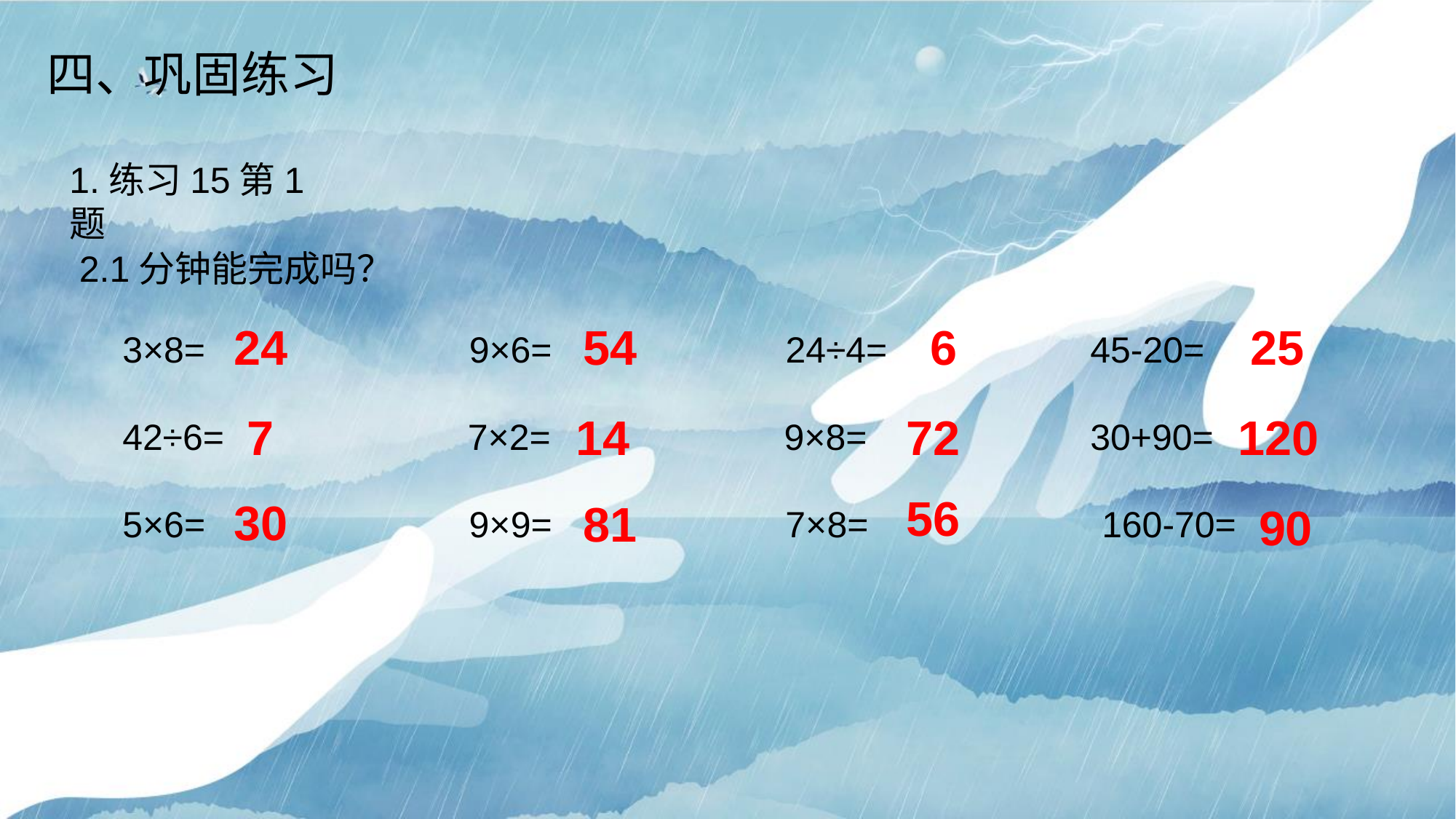

四、巩固练习
1.练习15第1题
2.1分钟能完成吗？
24
54
6
25
3×8=                          9×6=                       24÷4=                    45-20=

42÷6=                        7×2=                       9×8=                      30+90=

5×6=                          9×9=                       7×8=                       160-70=
14
120
7
72
56
30
81
90